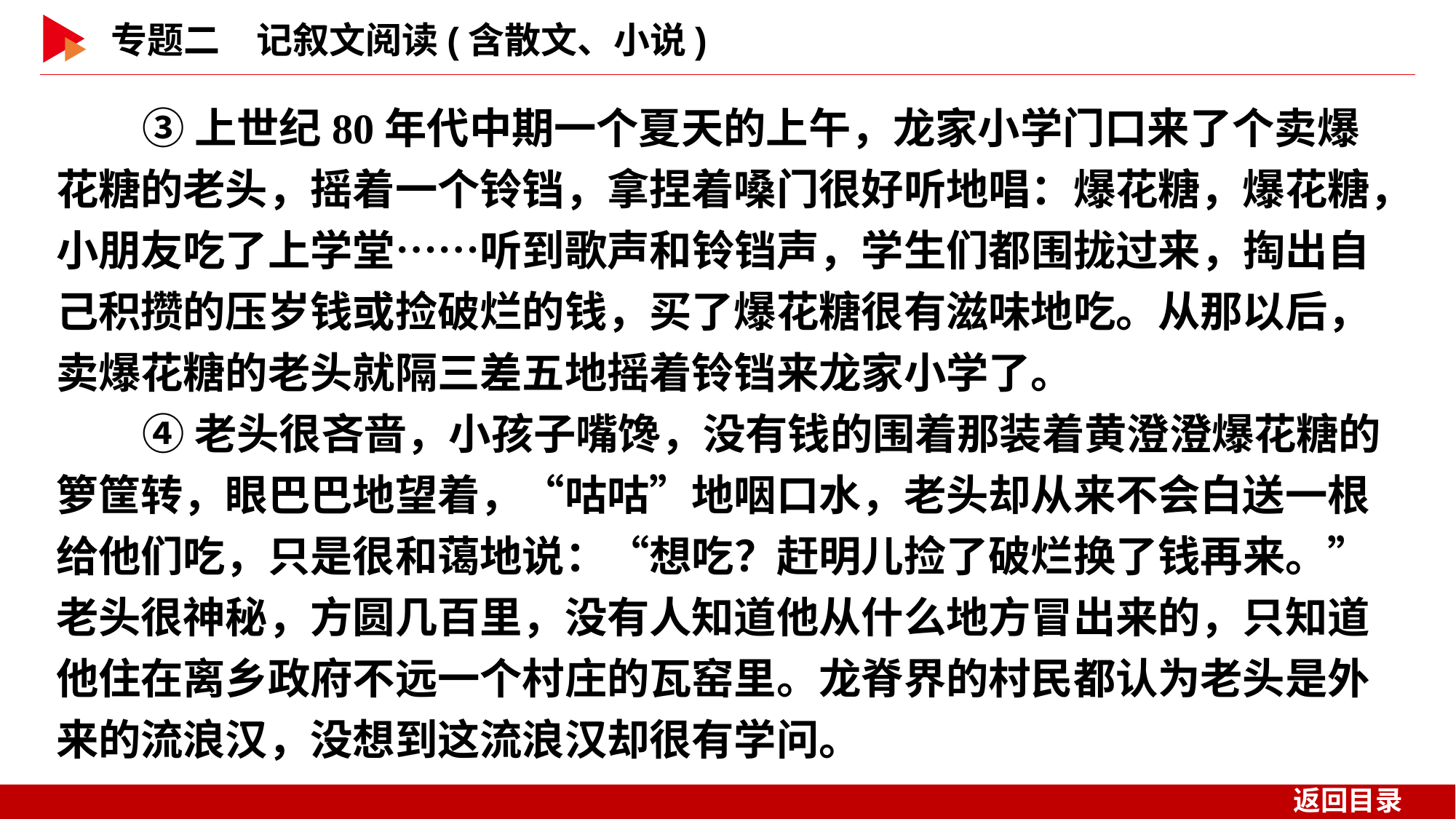

③上世纪80年代中期一个夏天的上午，龙家小学门口来了个卖爆花糖的老头，摇着一个铃铛，拿捏着嗓门很好听地唱：爆花糖，爆花糖，小朋友吃了上学堂……听到歌声和铃铛声，学生们都围拢过来，掏出自己积攒的压岁钱或捡破烂的钱，买了爆花糖很有滋味地吃。从那以后，卖爆花糖的老头就隔三差五地摇着铃铛来龙家小学了。
④老头很吝啬，小孩子嘴馋，没有钱的围着那装着黄澄澄爆花糖的箩筐转，眼巴巴地望着，“咕咕”地咽口水，老头却从来不会白送一根给他们吃，只是很和蔼地说：“想吃？赶明儿捡了破烂换了钱再来。”老头很神秘，方圆几百里，没有人知道他从什么地方冒出来的，只知道他住在离乡政府不远一个村庄的瓦窑里。龙脊界的村民都认为老头是外来的流浪汉，没想到这流浪汉却很有学问。